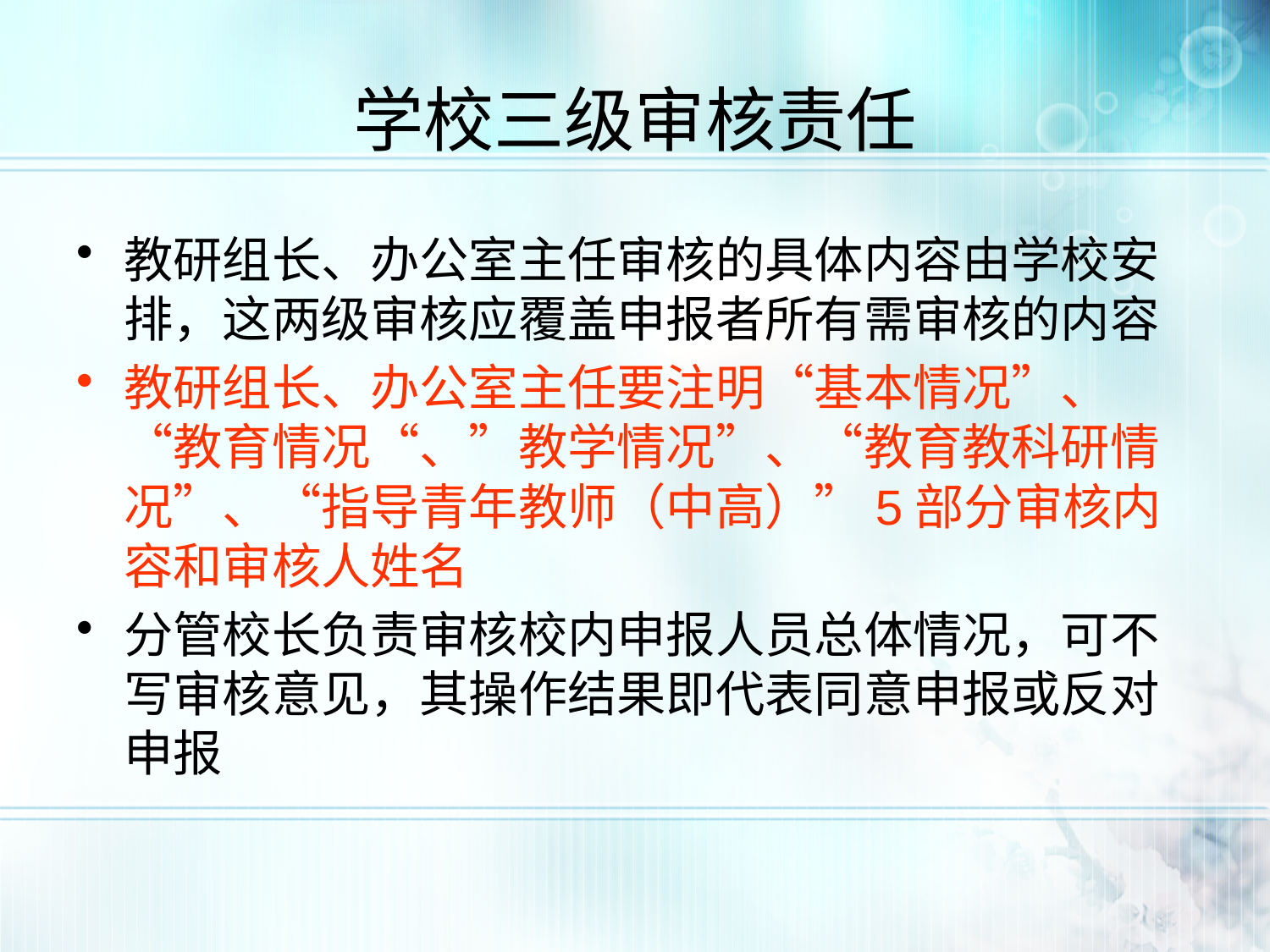

# 学校三级审核责任
教研组长、办公室主任审核的具体内容由学校安排，这两级审核应覆盖申报者所有需审核的内容
教研组长、办公室主任要注明“基本情况”、“教育情况“、”教学情况”、“教育教科研情况”、“指导青年教师（中高）”5部分审核内容和审核人姓名
分管校长负责审核校内申报人员总体情况，可不写审核意见，其操作结果即代表同意申报或反对申报